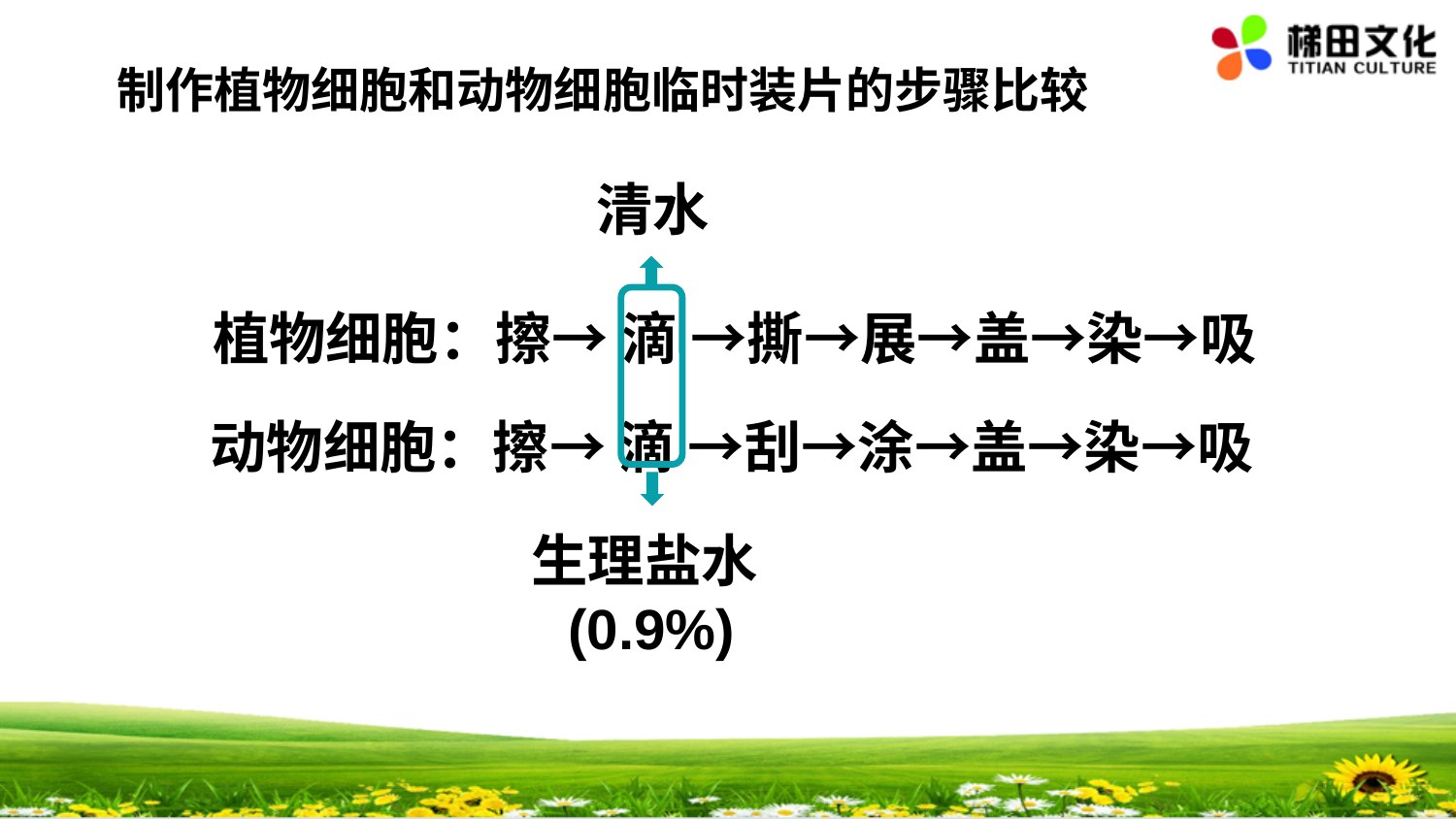

制作植物细胞和动物细胞临时装片的步骤比较
清水

植物细胞：擦→ 滴 →撕→展→盖→染→吸

动物细胞：擦→ 滴 →刮→涂→盖→染→吸

生理盐水(0.9%)